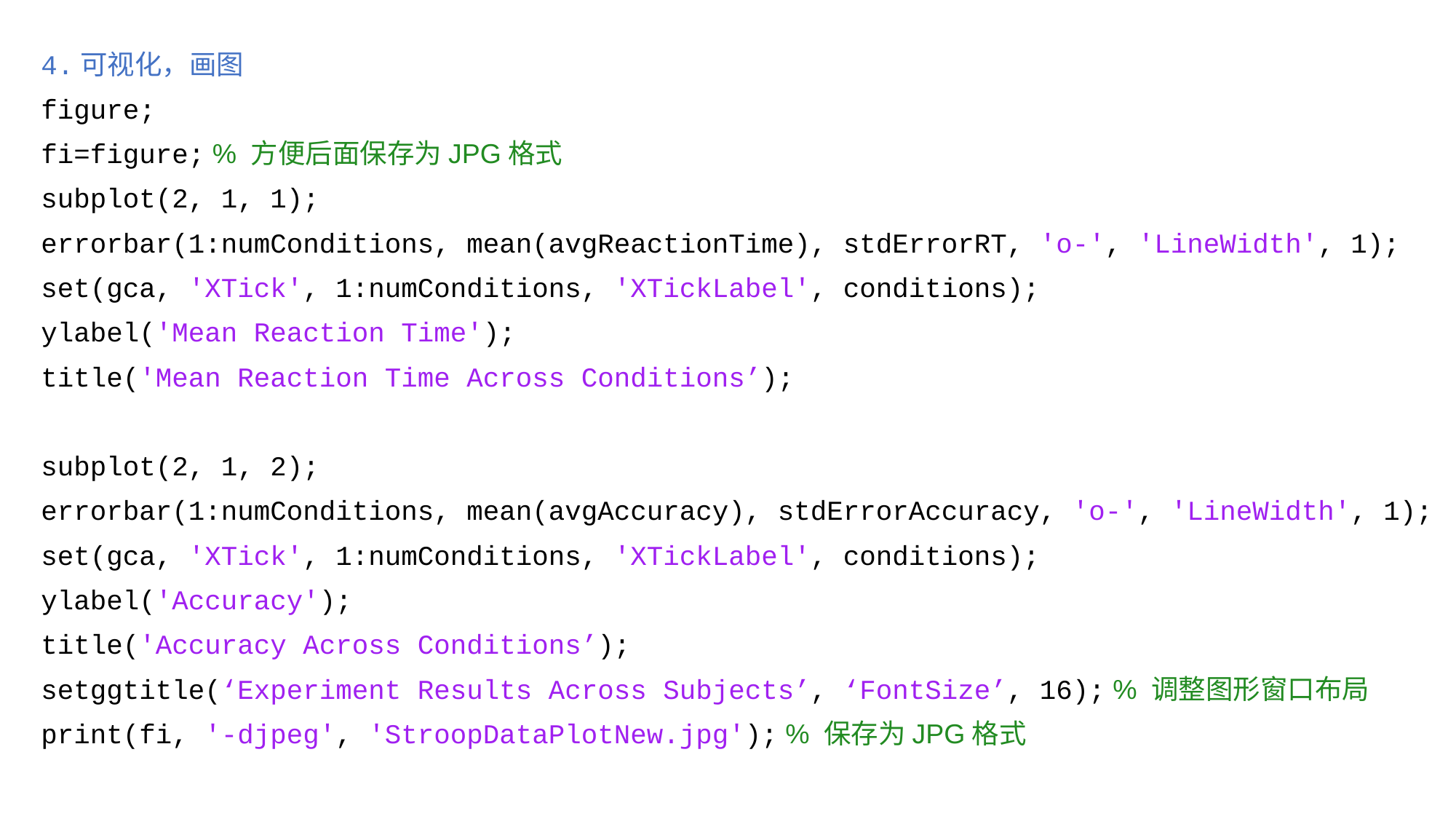

4.可视化，画图
figure;
fi=figure; % 方便后面保存为JPG格式
subplot(2, 1, 1);
errorbar(1:numConditions, mean(avgReactionTime), stdErrorRT, 'o-', 'LineWidth', 1);
set(gca, 'XTick', 1:numConditions, 'XTickLabel', conditions);
ylabel('Mean Reaction Time');
title('Mean Reaction Time Across Conditions’);

subplot(2, 1, 2);
errorbar(1:numConditions, mean(avgAccuracy), stdErrorAccuracy, 'o-', 'LineWidth', 1);
set(gca, 'XTick', 1:numConditions, 'XTickLabel', conditions);
ylabel('Accuracy');
title('Accuracy Across Conditions’);
setggtitle(‘Experiment Results Across Subjects’, ‘FontSize’, 16); % 调整图形窗口布局
print(fi, '-djpeg', 'StroopDataPlotNew.jpg'); % 保存为JPG格式